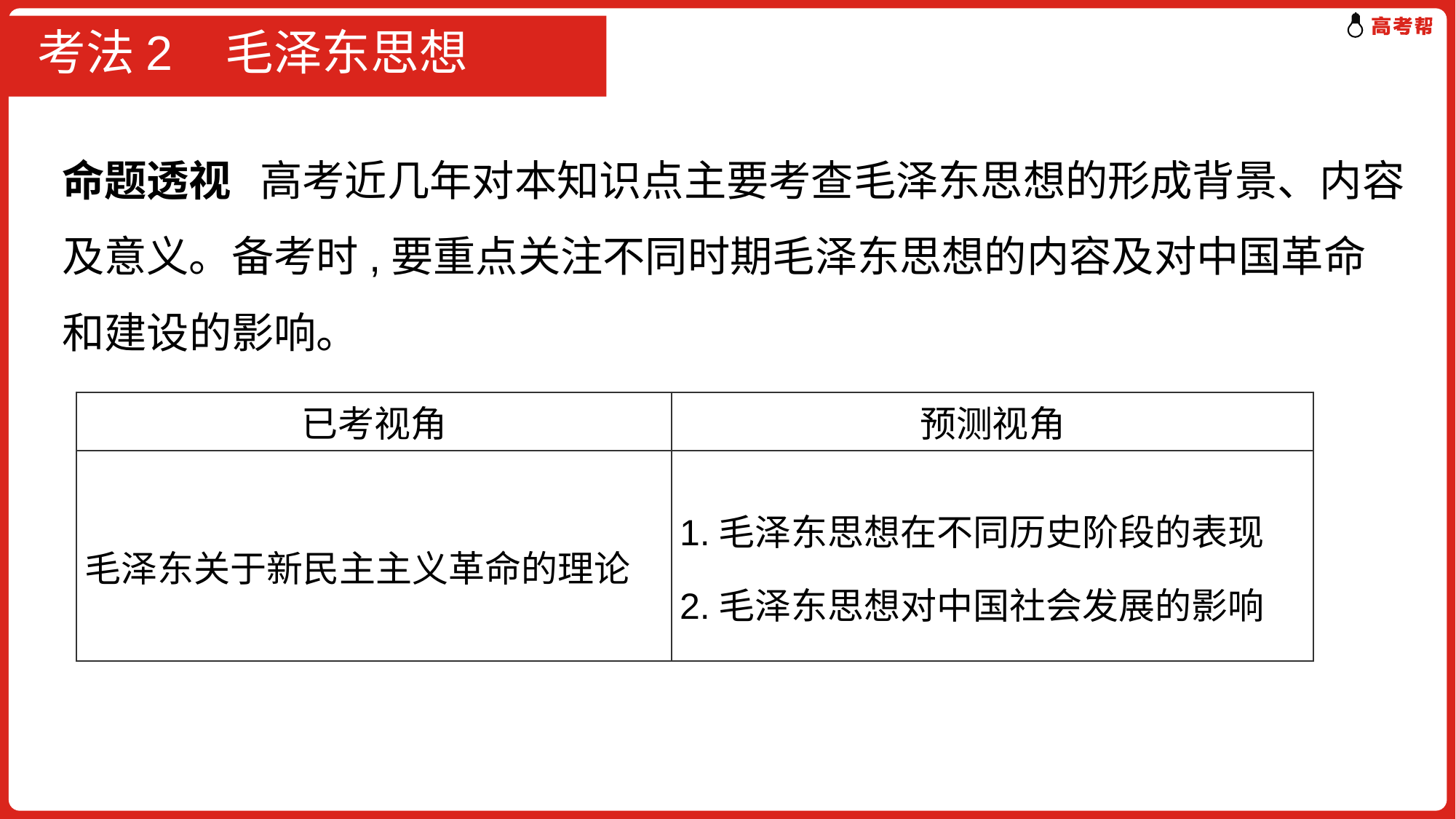

# 考法2   毛泽东思想
命题透视   高考近几年对本知识点主要考查毛泽东思想的形成背景、内容及意义。备考时,要重点关注不同时期毛泽东思想的内容及对中国革命和建设的影响。
| 已考视角 | 预测视角 |
| --- | --- |
| 毛泽东关于新民主主义革命的理论 | 1.毛泽东思想在不同历史阶段的表现 2.毛泽东思想对中国社会发展的影响 |